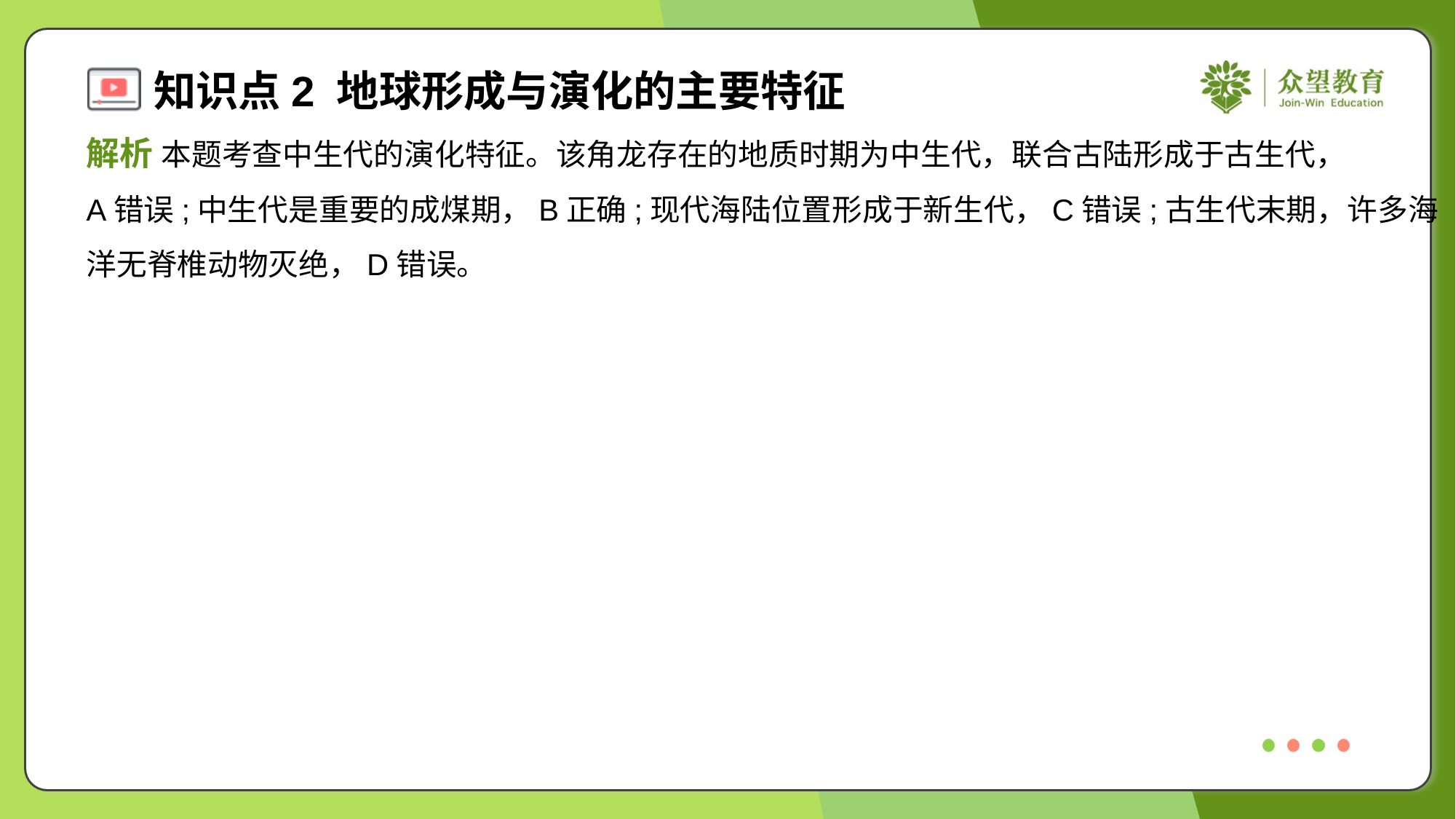

解析 本题考查中生代的演化特征。该角龙存在的地质时期为中生代，联合古陆形成于古生代，
A错误;中生代是重要的成煤期，B正确;现代海陆位置形成于新生代，C错误;古生代末期，许多海
洋无脊椎动物灭绝，D错误。